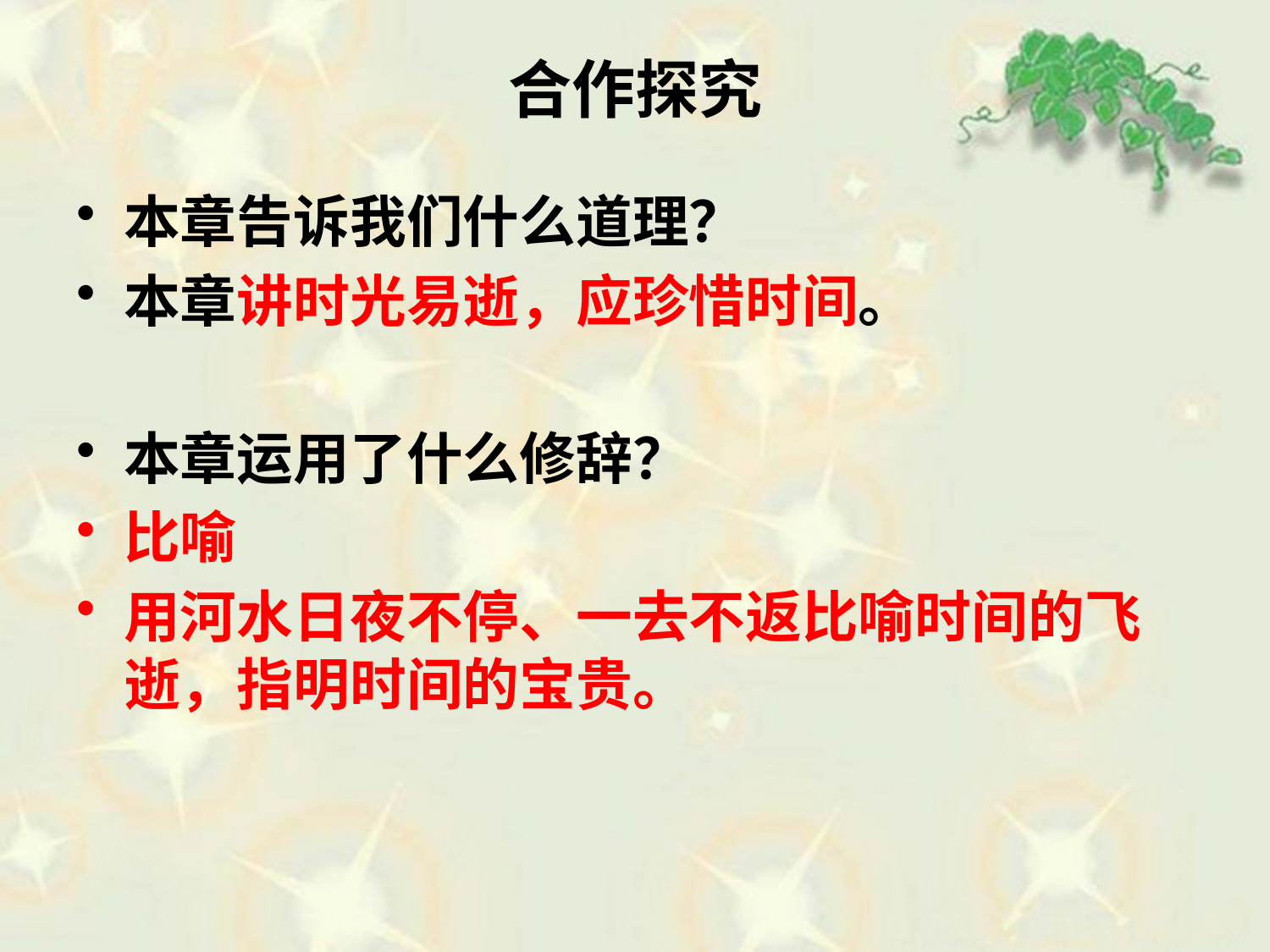

# 合作探究
本章告诉我们什么道理？
本章讲时光易逝，应珍惜时间。

本章运用了什么修辞？
比喻
用河水日夜不停、一去不返比喻时间的飞逝，指明时间的宝贵。